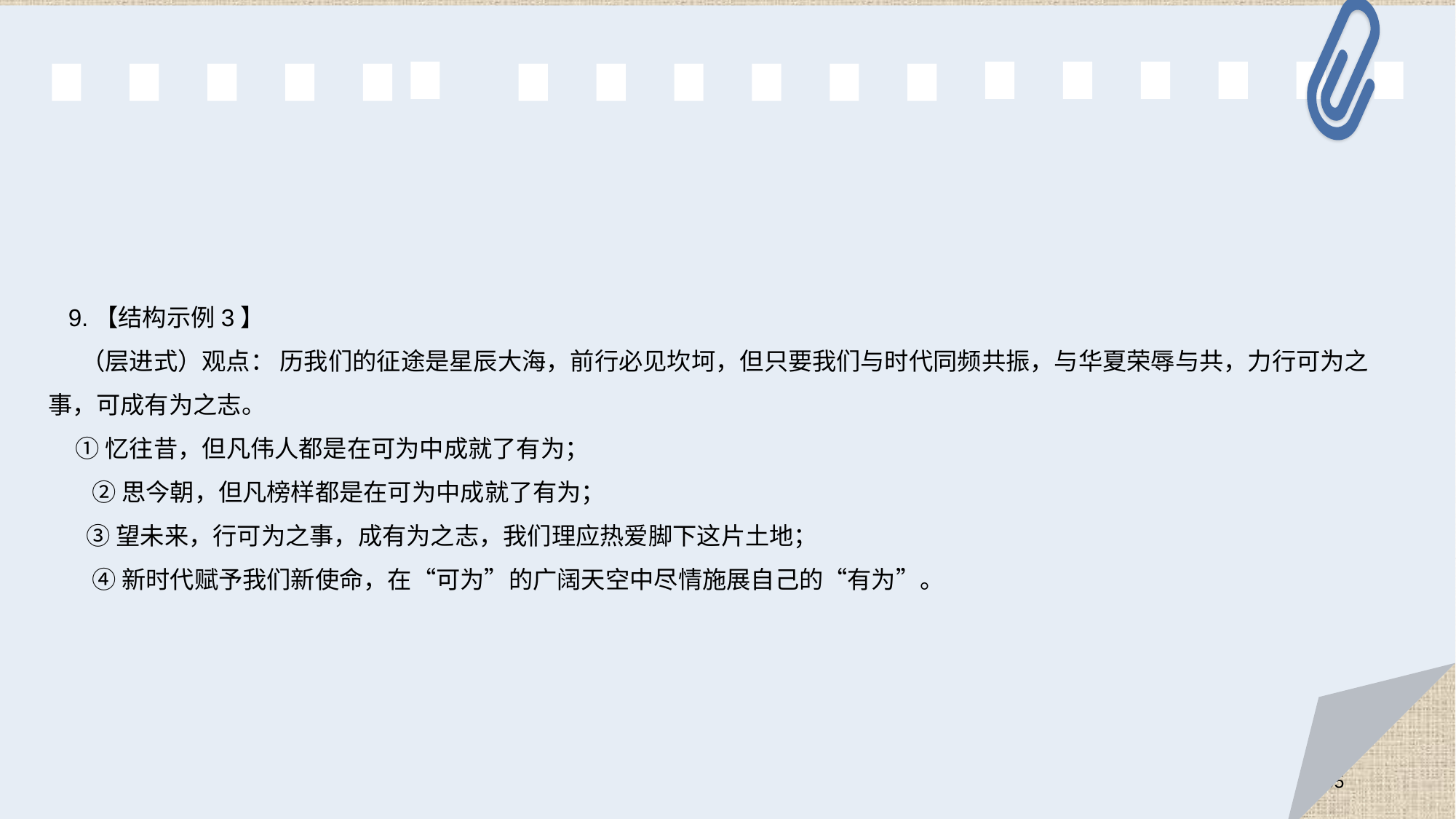

9.【结构示例3】
     （层进式）观点： 历我们的征途是星辰大海，前行必见坎坷，但只要我们与时代同频共振，与华夏荣辱与共，力行可为之事，可成有为之志。
     ①忆往昔，但凡伟人都是在可为中成就了有为；
        ②思今朝，但凡榜样都是在可为中成就了有为；
       ③望未来，行可为之事，成有为之志，我们理应热爱脚下这片土地；
        ④新时代赋予我们新使命，在“可为”的广阔天空中尽情施展自己的“有为”。
55